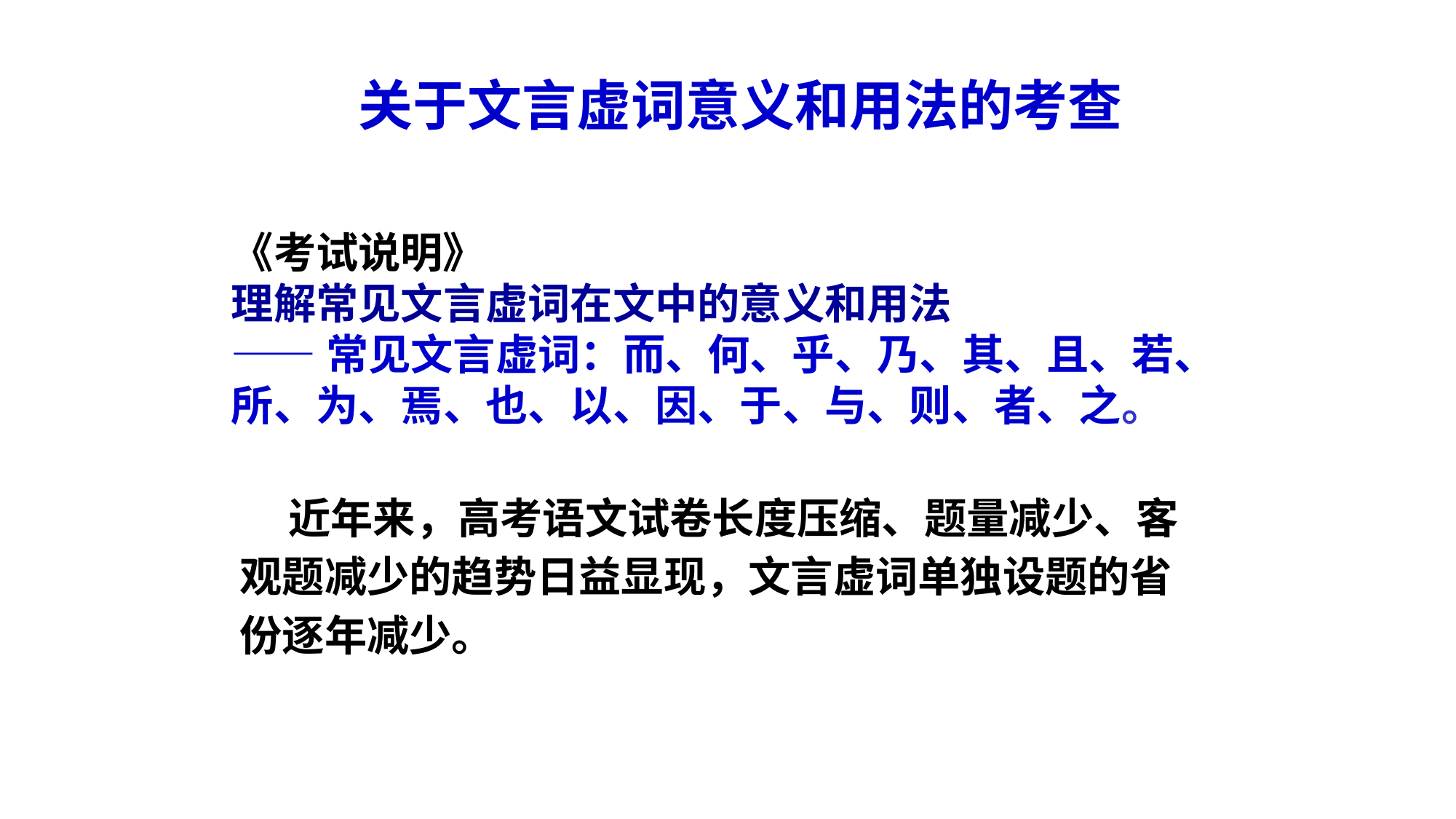

关于文言虚词意义和用法的考查
《考试说明》
理解常见文言虚词在文中的意义和用法
——常见文言虚词：而、何、乎、乃、其、且、若、所、为、焉、也、以、因、于、与、则、者、之。
    近年来，高考语文试卷长度压缩、题量减少、客观题减少的趋势日益显现，文言虚词单独设题的省份逐年减少。